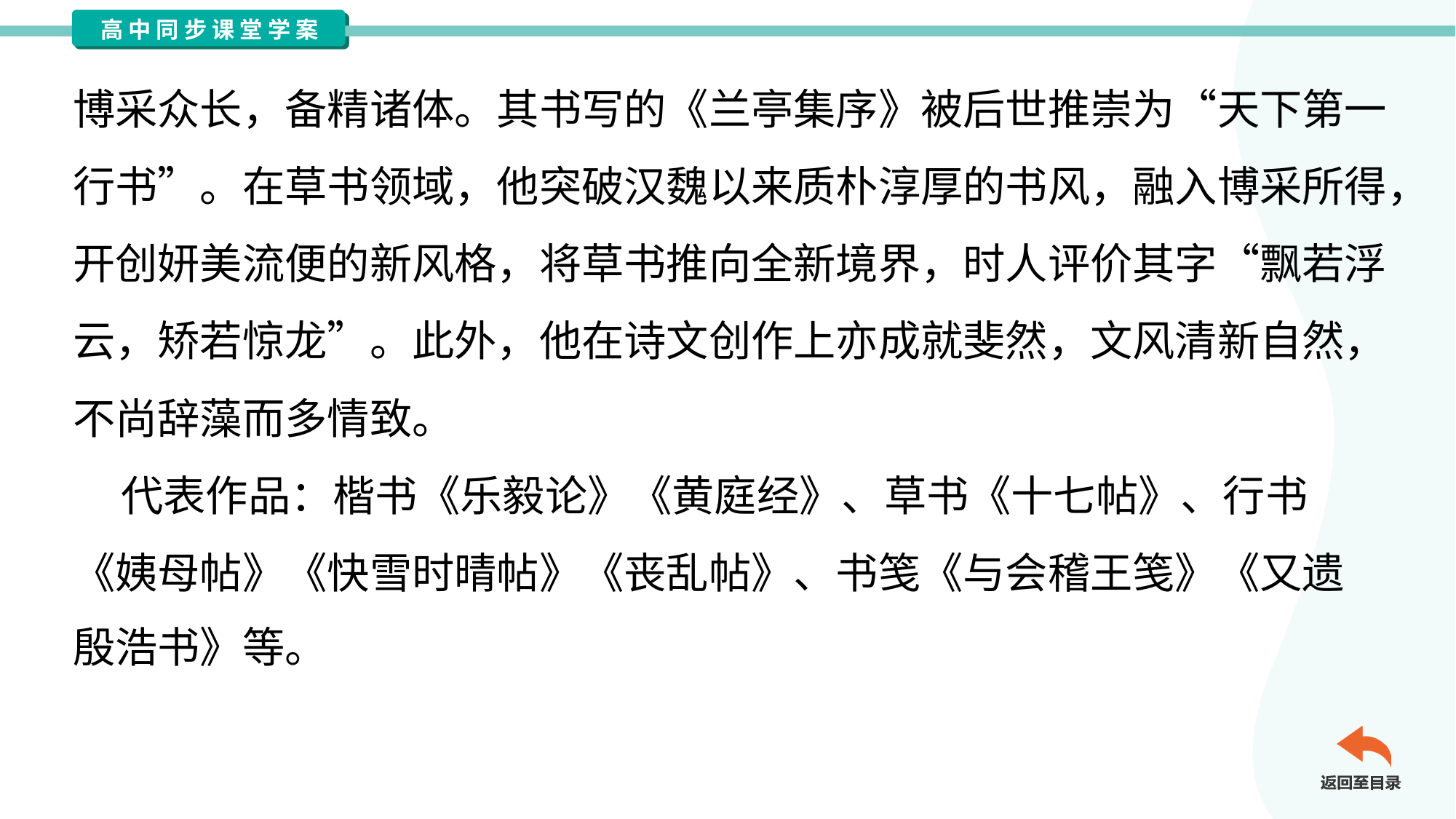

博采众长，备精诸体。其书写的《兰亭集序》被后世推崇为“天下第一
行书”。在草书领域，他突破汉魏以来质朴淳厚的书风，融入博采所得，
开创妍美流便的新风格，将草书推向全新境界，时人评价其字“飘若浮
云，矫若惊龙”。此外，他在诗文创作上亦成就斐然，文风清新自然，
不尚辞藻而多情致。
    代表作品：楷书《乐毅论》《黄庭经》、草书《十七帖》、行书
《姨母帖》《快雪时晴帖》《丧乱帖》、书笺《与会稽王笺》《又遗
殷浩书》等。#1.3